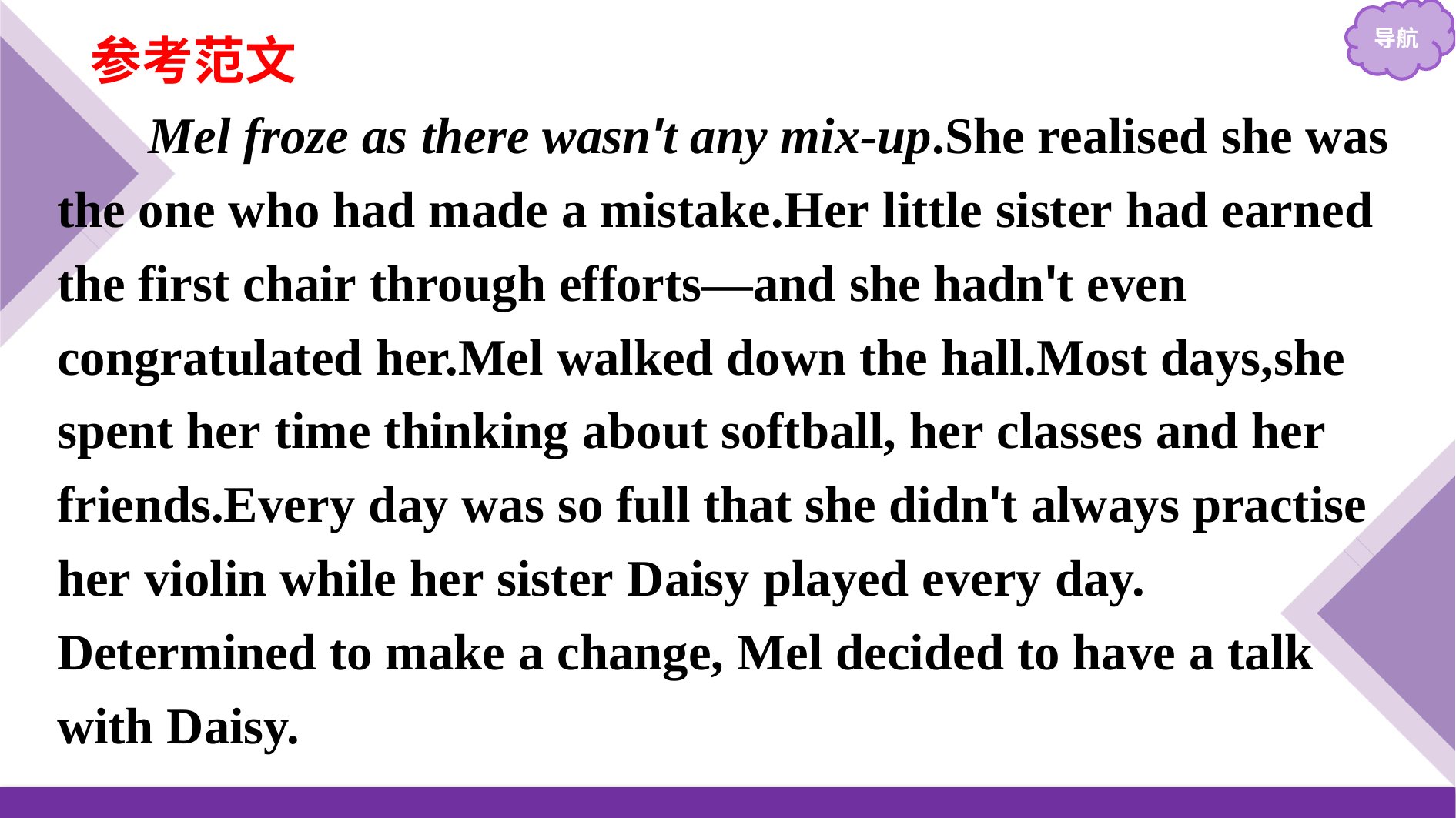

参考范文
Mel froze as there wasn't any mix-up.She realised she was the one who had made a mistake.Her little sister had earned the first chair through efforts—and she hadn't even congratulated her.Mel walked down the hall.Most days,she spent her time thinking about softball, her classes and her friends.Every day was so full that she didn't always practise her violin while her sister Daisy played every day. Determined to make a change, Mel decided to have a talk with Daisy.